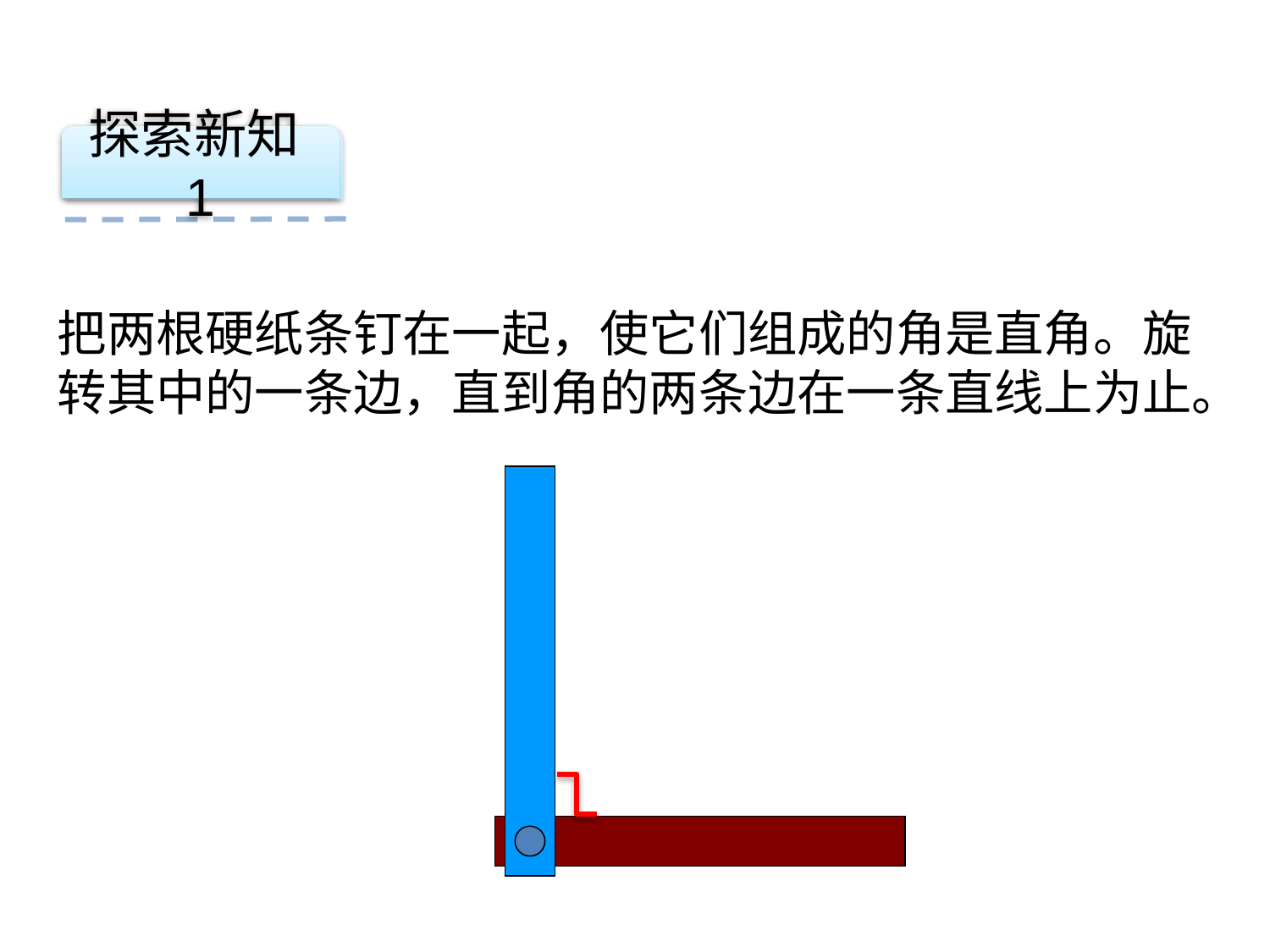

探索新知1

把两根硬纸条钉在一起，使它们组成的角是直角。旋转其中的一条边，直到角的两条边在一条直线上为止。